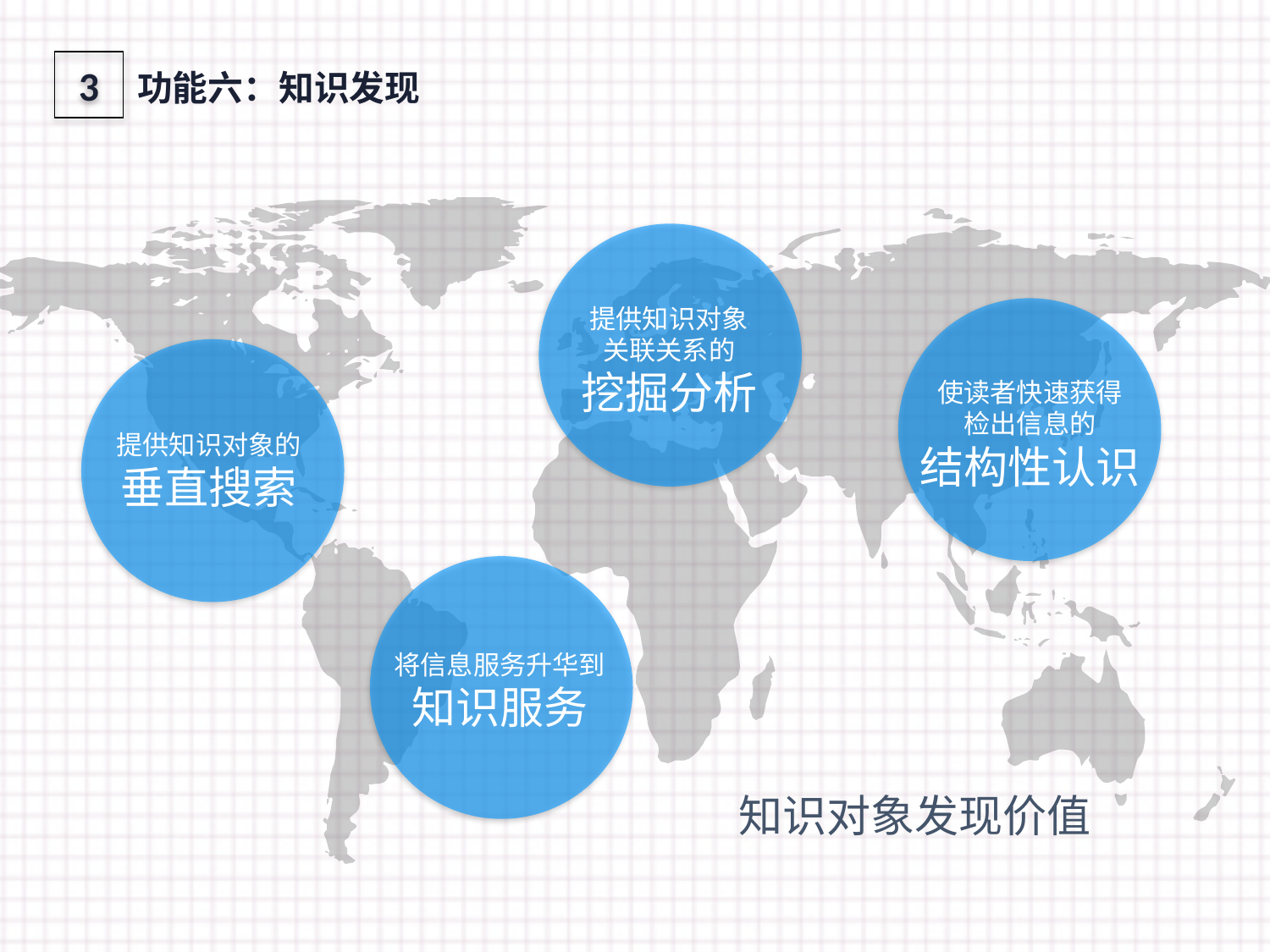

3
功能六：知识发现

提供知识对象
关联关系的
挖掘分析

使读者快速获得
检出信息的
结构性认识
提供知识对象的
垂直搜索

将信息服务升华到
知识服务
知识对象发现价值